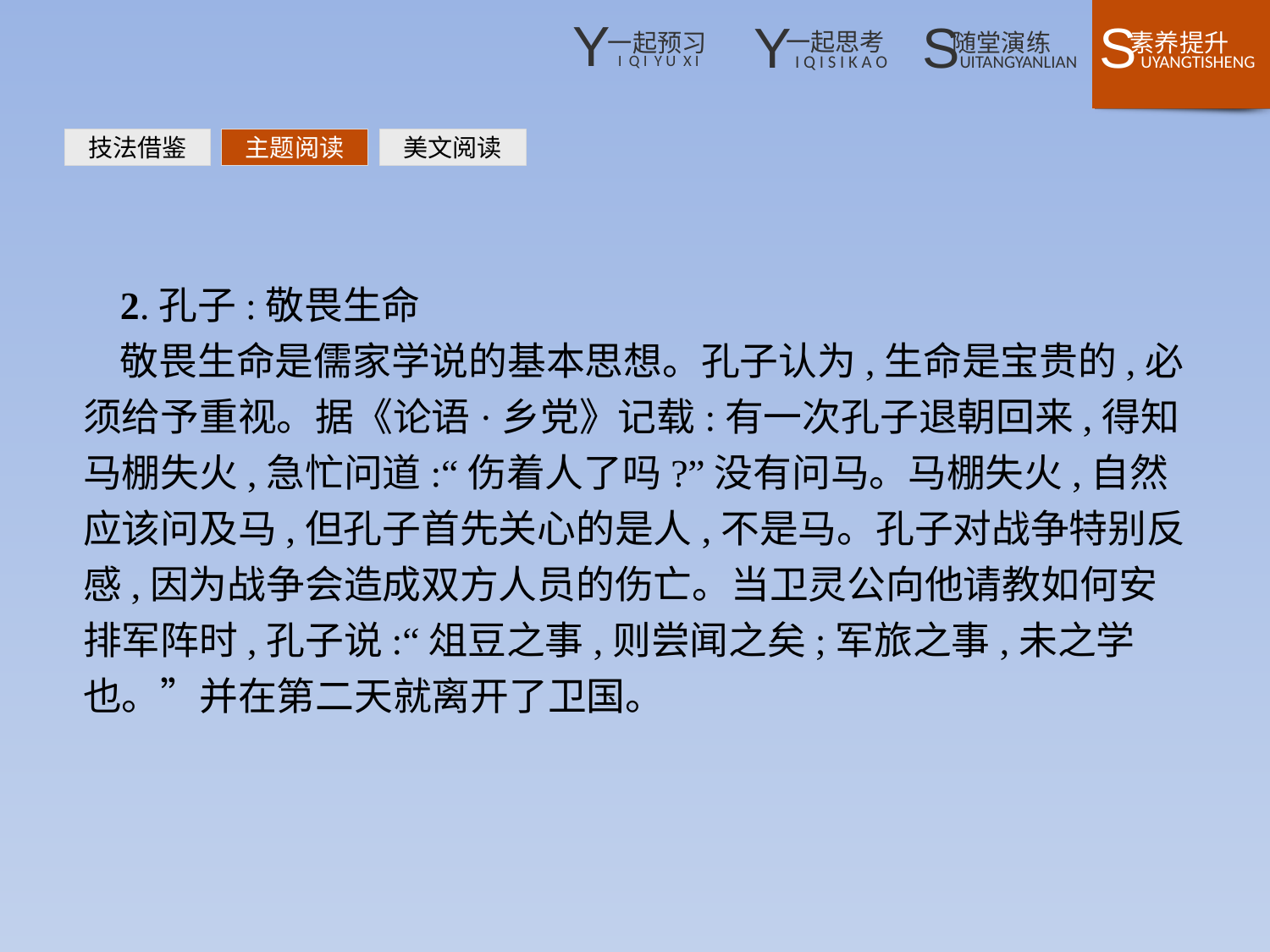

技法借鉴
主题阅读
美文阅读
2.孔子:敬畏生命
敬畏生命是儒家学说的基本思想。孔子认为,生命是宝贵的,必须给予重视。据《论语·乡党》记载:有一次孔子退朝回来,得知马棚失火,急忙问道:“伤着人了吗?”没有问马。马棚失火,自然应该问及马,但孔子首先关心的是人,不是马。孔子对战争特别反感,因为战争会造成双方人员的伤亡。当卫灵公向他请教如何安排军阵时,孔子说:“俎豆之事,则尝闻之矣;军旅之事,未之学也。”并在第二天就离开了卫国。